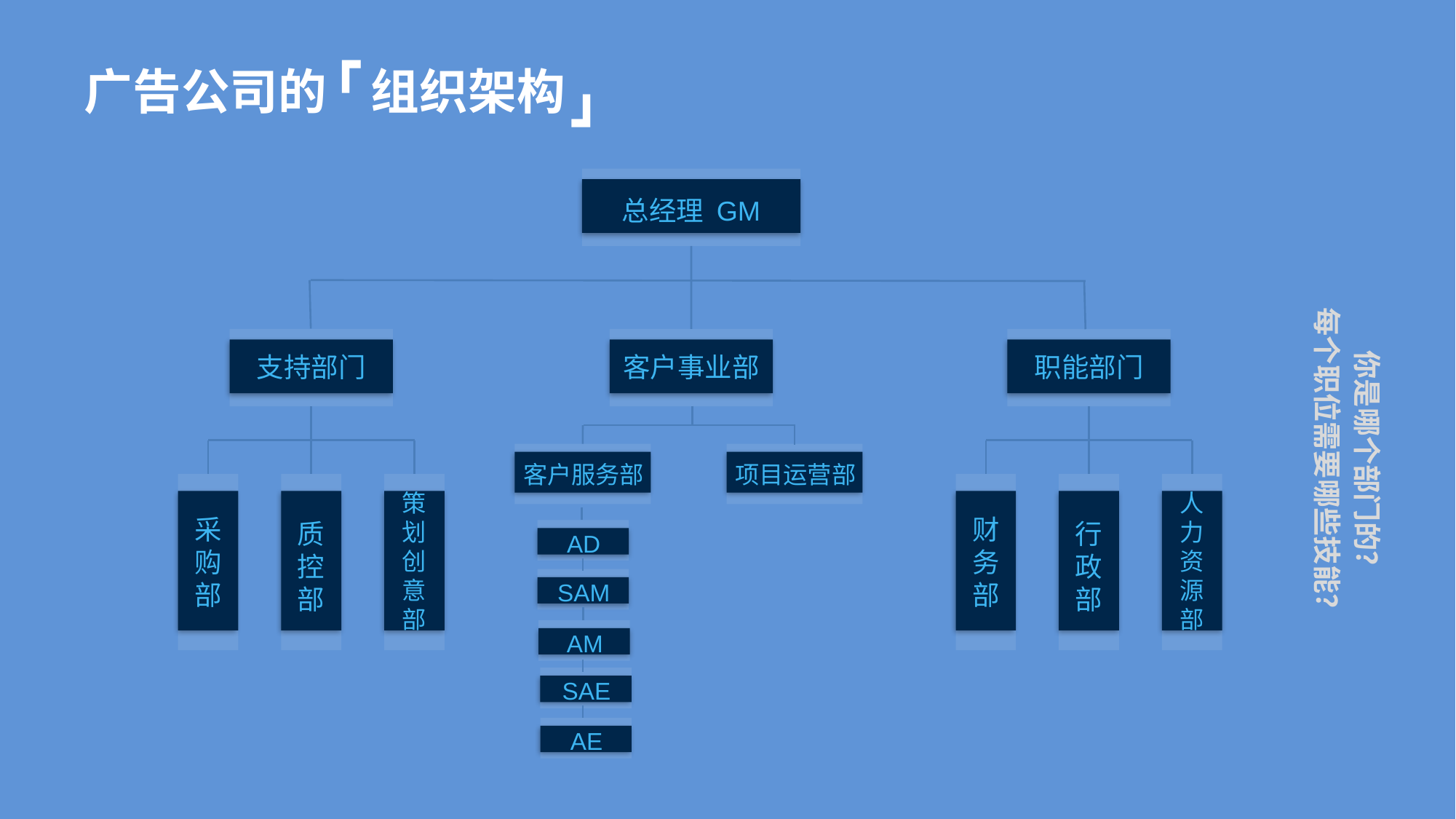

┏
广告公司的    组织架构
 ┛

总经理 GM
你是哪个部门的？
每个职位需要哪些技能？

职能部门

支持部门

客户事业部

客户服务部

项目运营部

采购部

质控部

策划创意部

财务部

行政部

人力资源部

AD

SAM

AM

SAE

AE